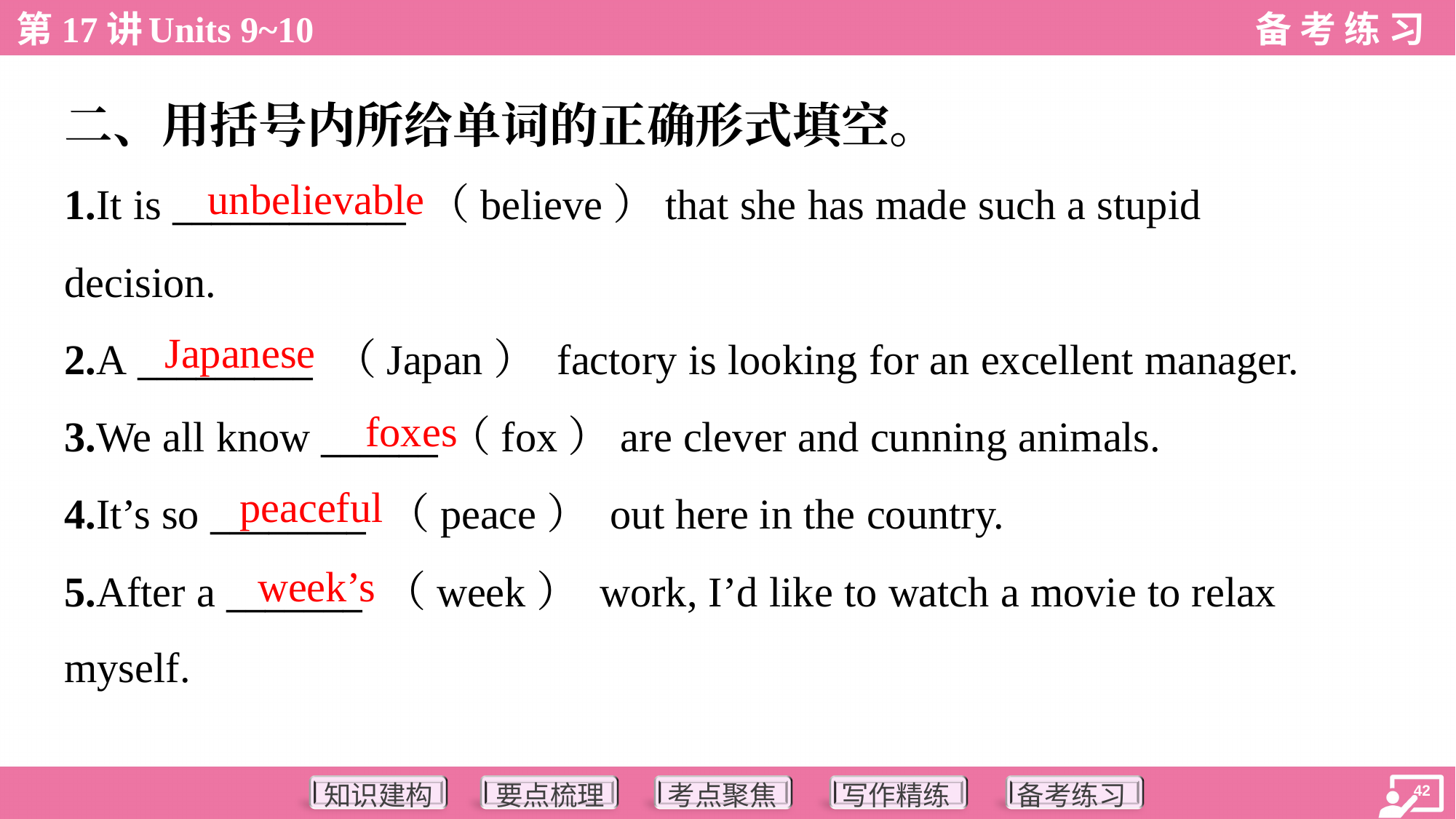

二、用括号内所给单词的正确形式填空。
unbelievable
1.It is ____________ （believe）that she has made such a stupid
decision.
2.A _________ （Japan） factory is looking for an excellent manager.
3.We all know ______（fox）are clever and cunning animals.
4.It’s so ________ （peace） out here in the country.
5.After a _______ （week） work, I’d like to watch a movie to relax
myself.
Japanese
foxes
peaceful
week’s